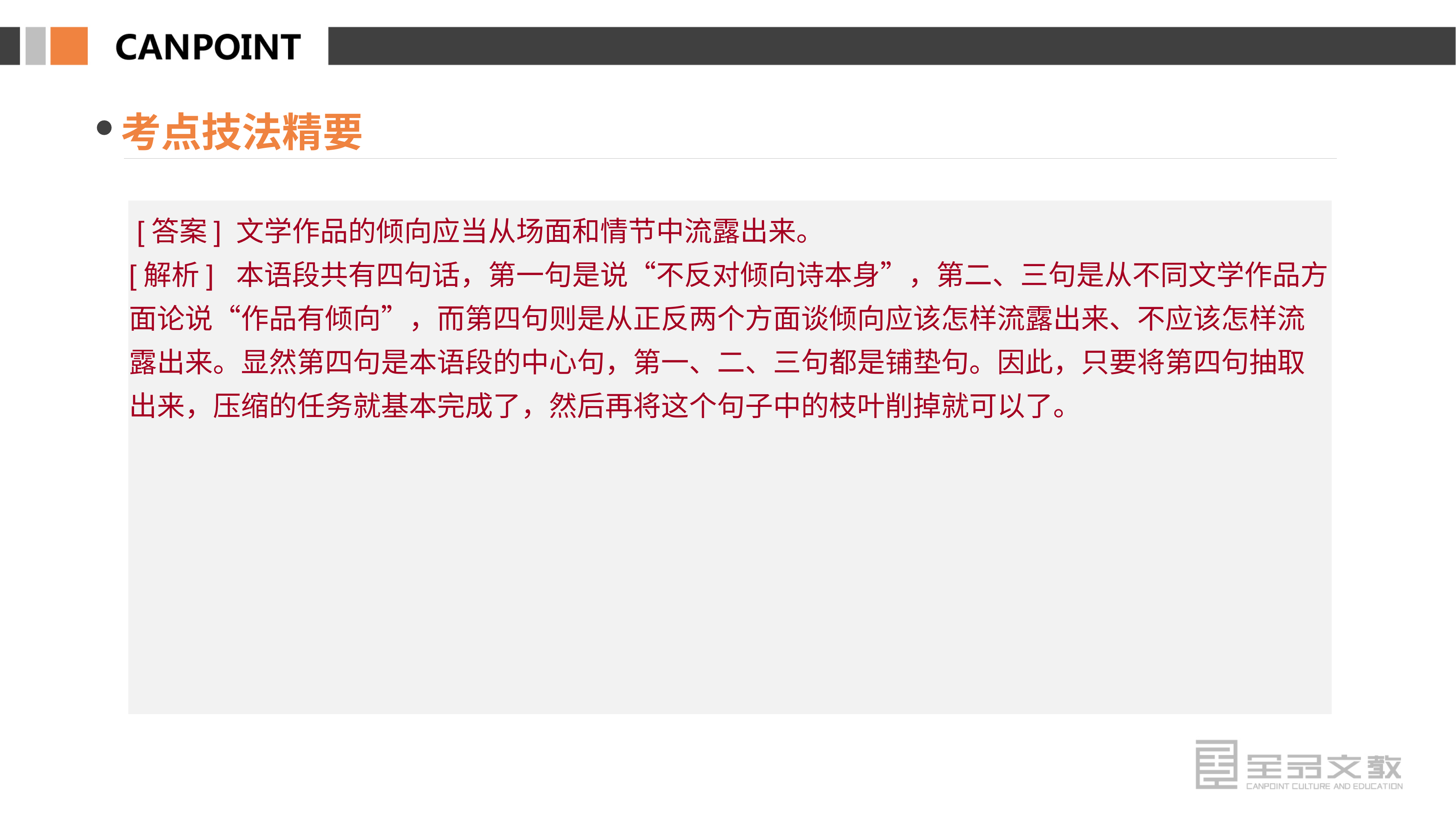

考点技法精要

 [答案] 文学作品的倾向应当从场面和情节中流露出来。
[解析]  本语段共有四句话，第一句是说“不反对倾向诗本身”，第二、三句是从不同文学作品方面论说“作品有倾向”，而第四句则是从正反两个方面谈倾向应该怎样流露出来、不应该怎样流露出来。显然第四句是本语段的中心句，第一、二、三句都是铺垫句。因此，只要将第四句抽取出来，压缩的任务就基本完成了，然后再将这个句子中的枝叶削掉就可以了。